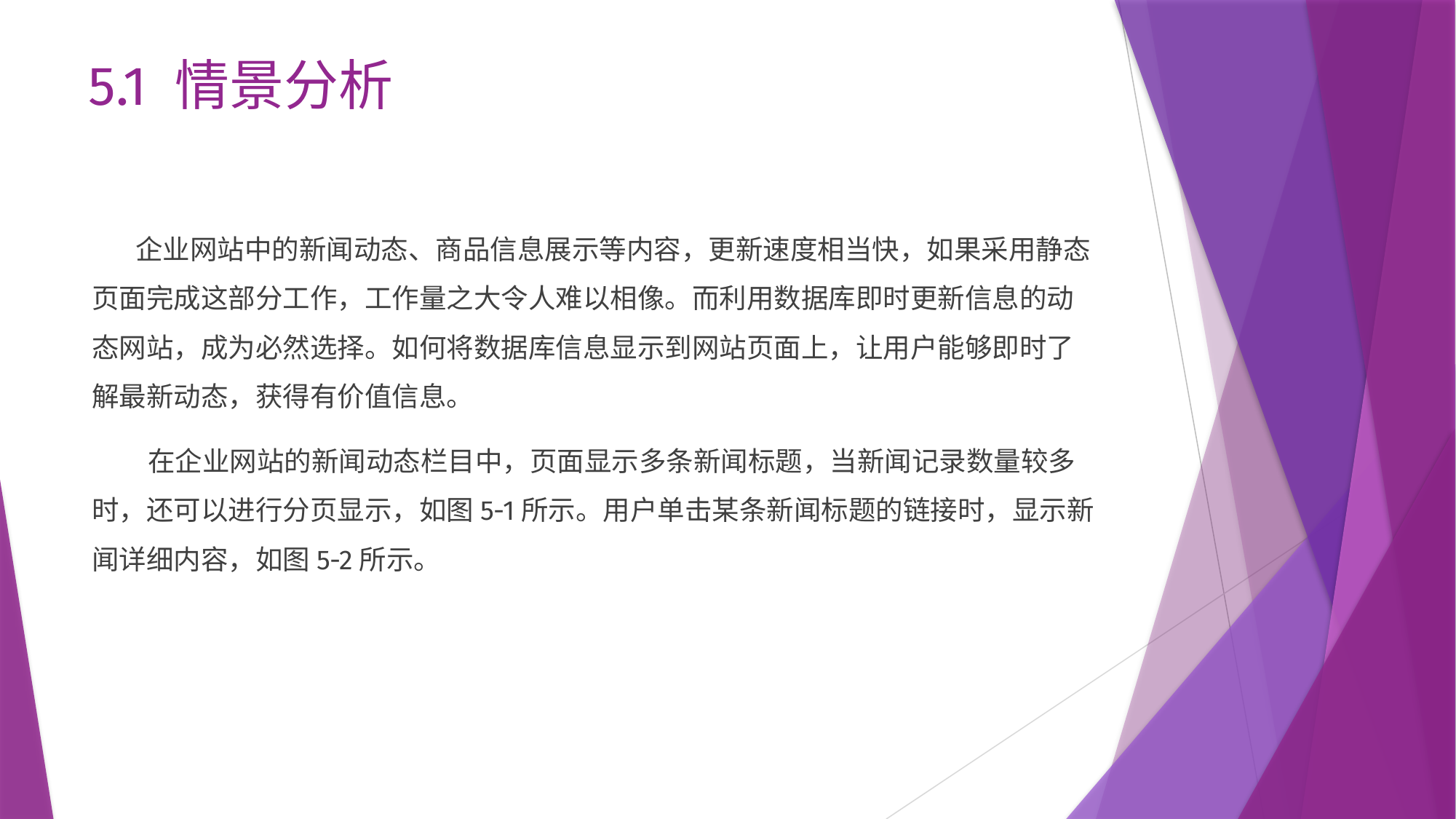

# 5.1 情景分析
      企业网站中的新闻动态、商品信息展示等内容，更新速度相当快，如果采用静态页面完成这部分工作，工作量之大令人难以相像。而利用数据库即时更新信息的动态网站，成为必然选择。如何将数据库信息显示到网站页面上，让用户能够即时了解最新动态，获得有价值信息。
        在企业网站的新闻动态栏目中，页面显示多条新闻标题，当新闻记录数量较多时，还可以进行分页显示，如图5-1所示。用户单击某条新闻标题的链接时，显示新闻详细内容，如图5-2所示。